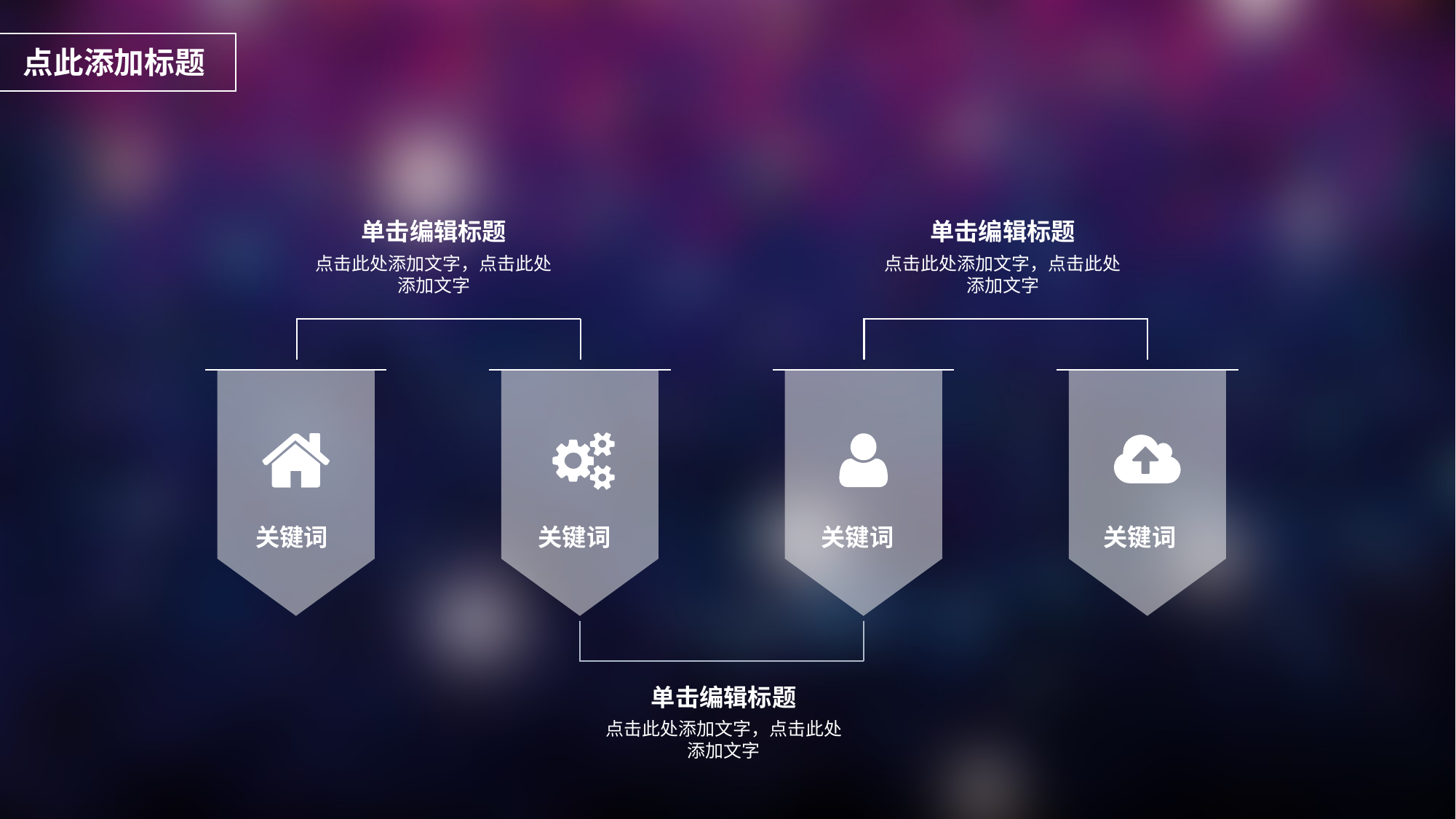

点此添加标题
单击编辑标题
单击编辑标题
点击此处添加文字，点击此处添加文字
点击此处添加文字，点击此处添加文字

关键词
关键词
关键词
关键词
单击编辑标题
点击此处添加文字，点击此处添加文字